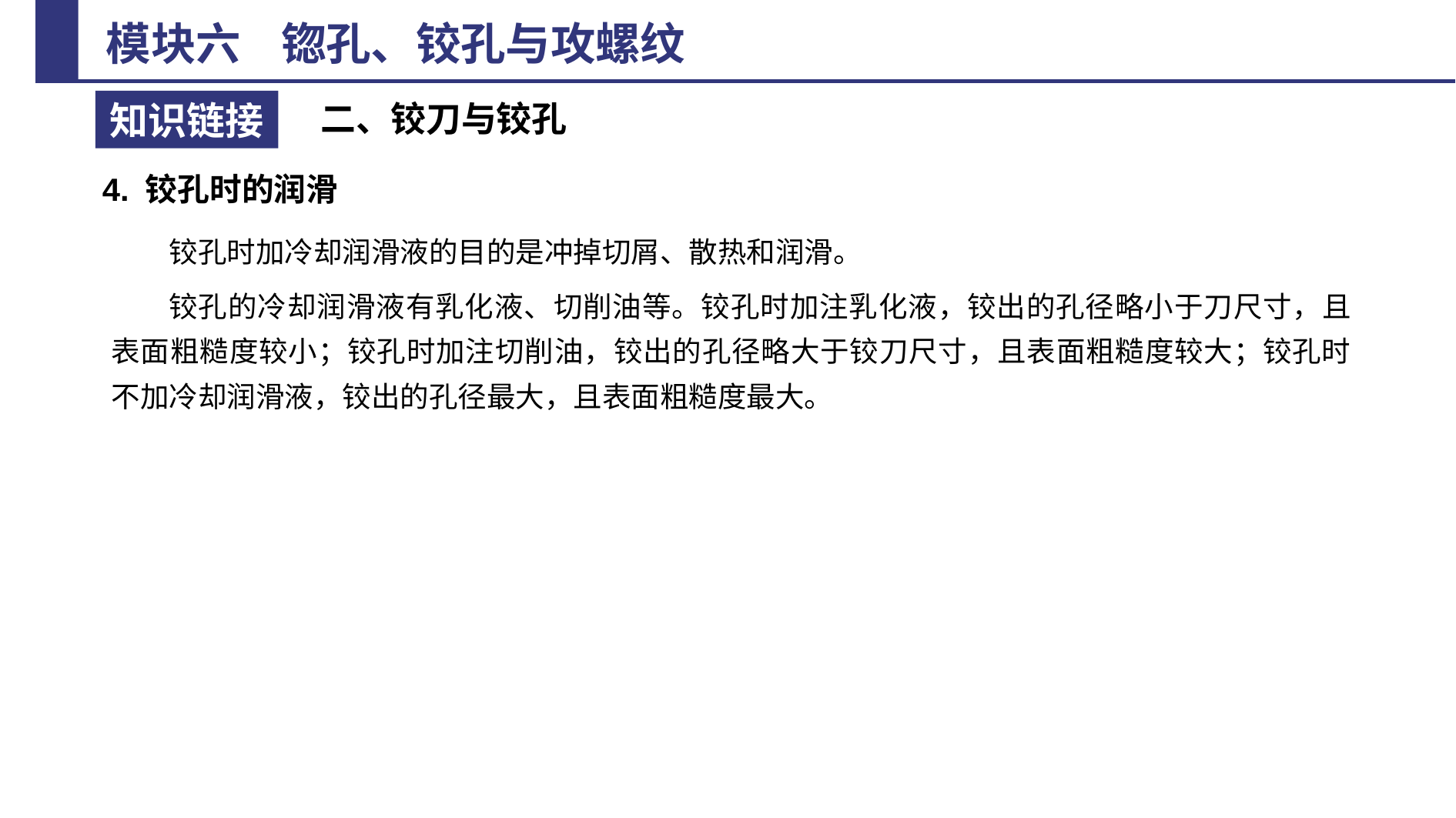

二、铰刀与铰孔
4. 铰孔时的润滑
铰孔时加冷却润滑液的目的是冲掉切屑、散热和润滑。
铰孔的冷却润滑液有乳化液、切削油等。铰孔时加注乳化液，铰出的孔径略小于刀尺寸，且表面粗糙度较小；铰孔时加注切削油，铰出的孔径略大于铰刀尺寸，且表面粗糙度较大；铰孔时不加冷却润滑液，铰出的孔径最大，且表面粗糙度最大。